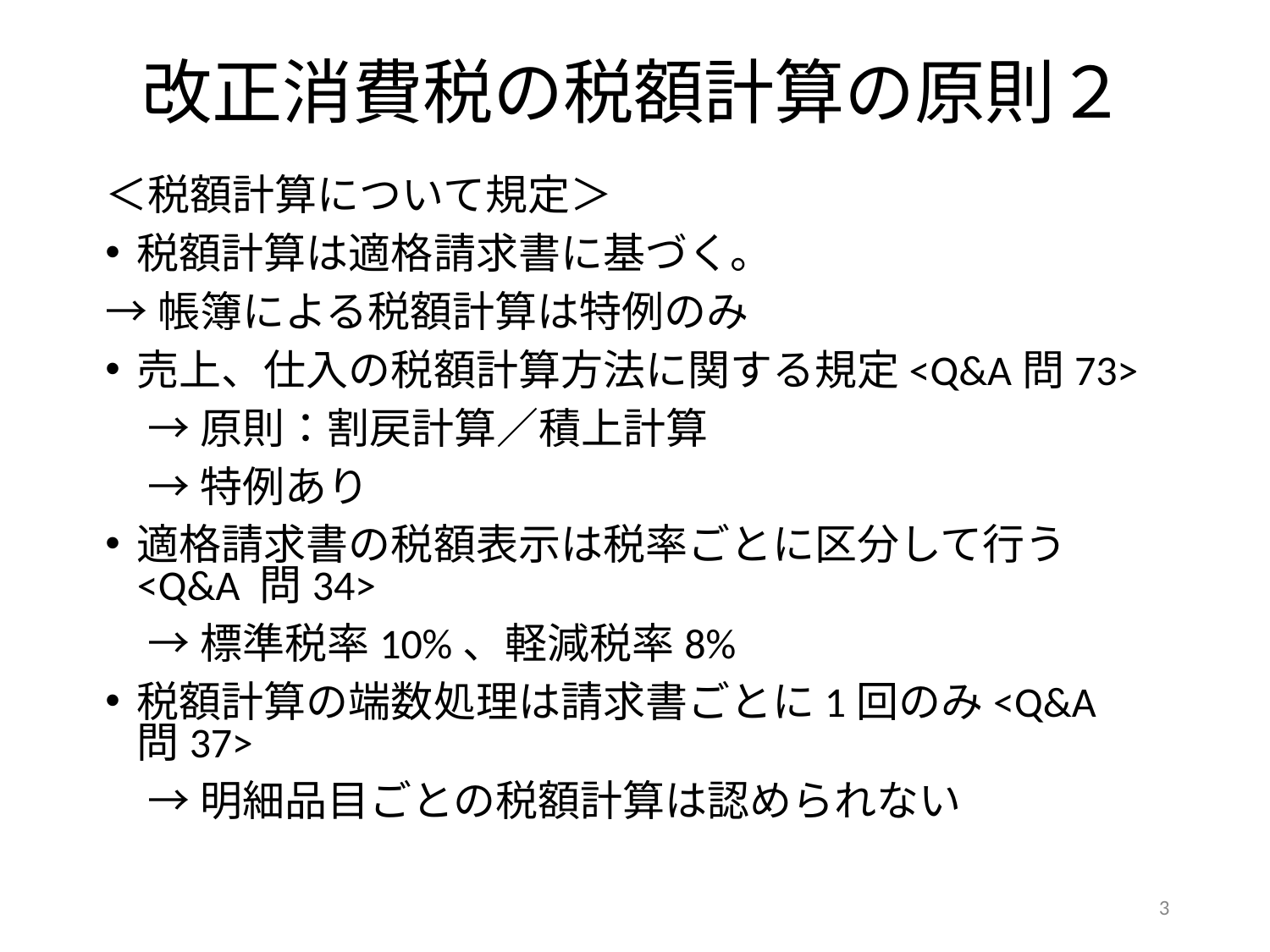

# 改正消費税の税額計算の原則２
＜税額計算について規定＞
税額計算は適格請求書に基づく。
→帳簿による税額計算は特例のみ
売上、仕入の税額計算方法に関する規定<Q&A問73>
→原則：割戻計算／積上計算
→特例あり
適格請求書の税額表示は税率ごとに区分して行う<Q&A 問34>
→標準税率10%、軽減税率8%
税額計算の端数処理は請求書ごとに1回のみ<Q&A 問37>
→明細品目ごとの税額計算は認められない
3